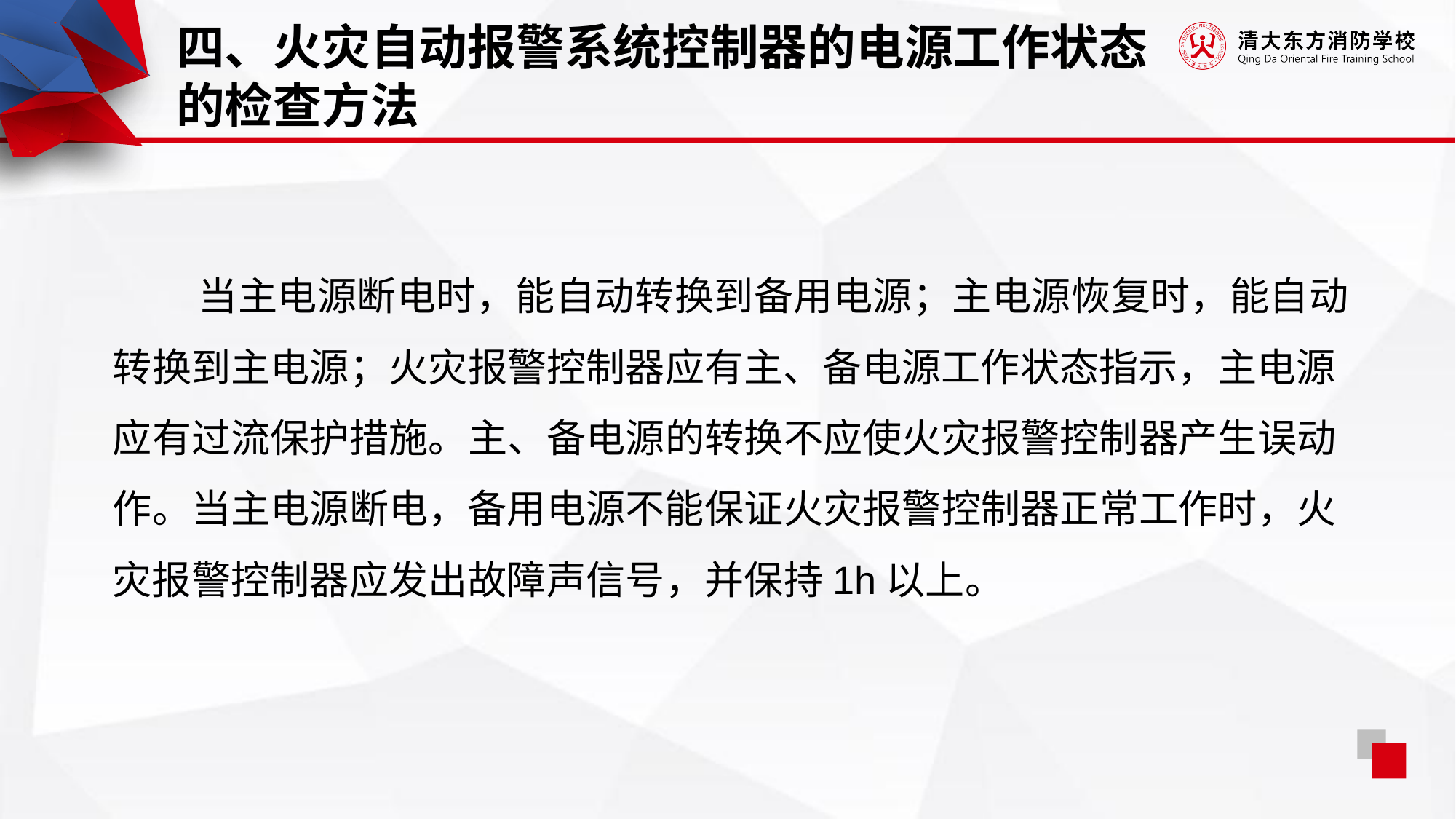

四、火灾自动报警系统控制器的电源工作状态
的检查方法

当主电源断电时，能自动转换到备用电源；主电源恢复时，能自动转换到主电源；火灾报警控制器应有主、备电源工作状态指示，主电源应有过流保护措施。主、备电源的转换不应使火灾报警控制器产生误动作。当主电源断电，备用电源不能保证火灾报警控制器正常工作时，火灾报警控制器应发出故障声信号，并保持1h以上。